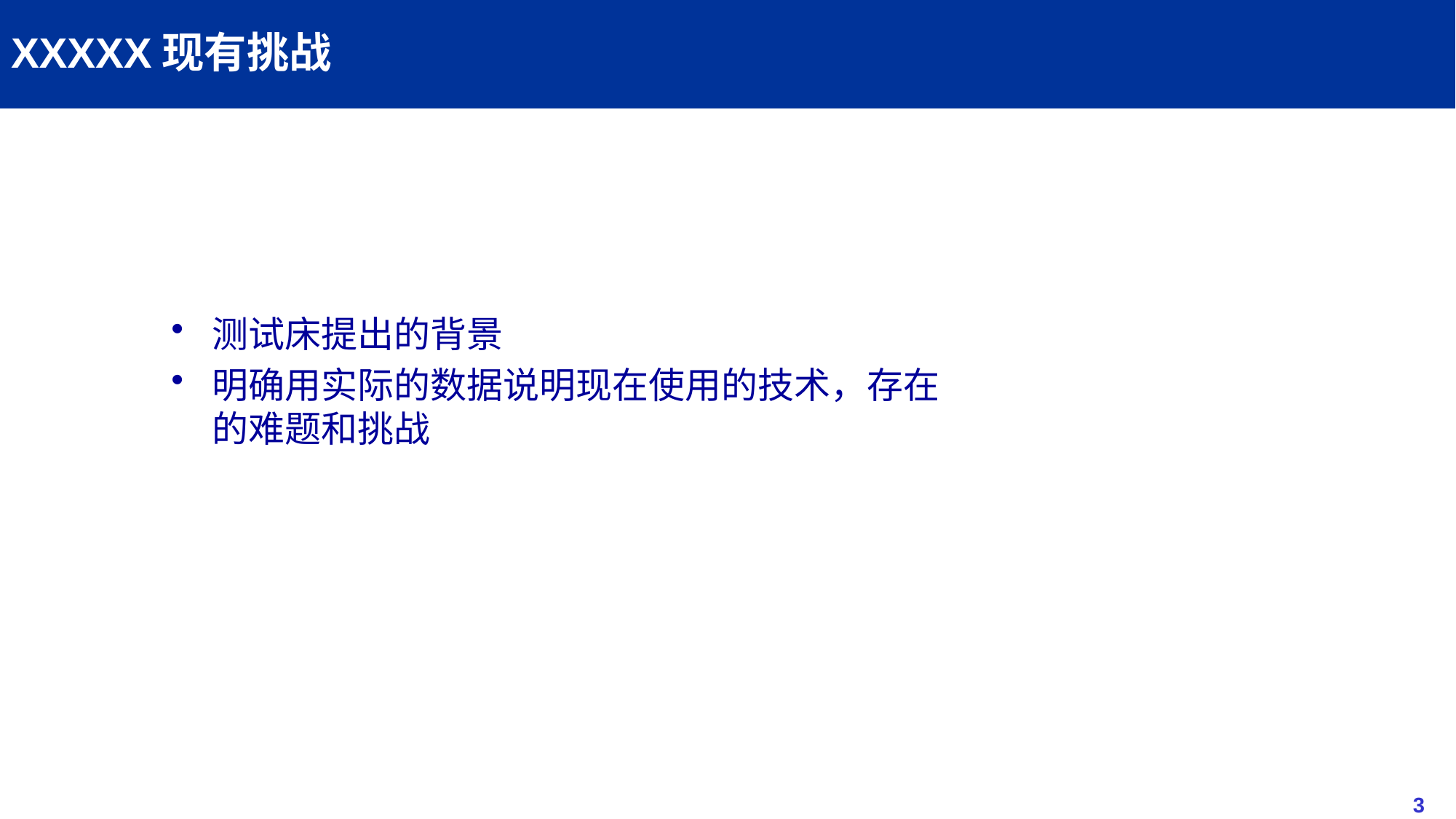

# XXXXX现有挑战

测试床提出的背景
明确用实际的数据说明现在使用的技术，存在的难题和挑战